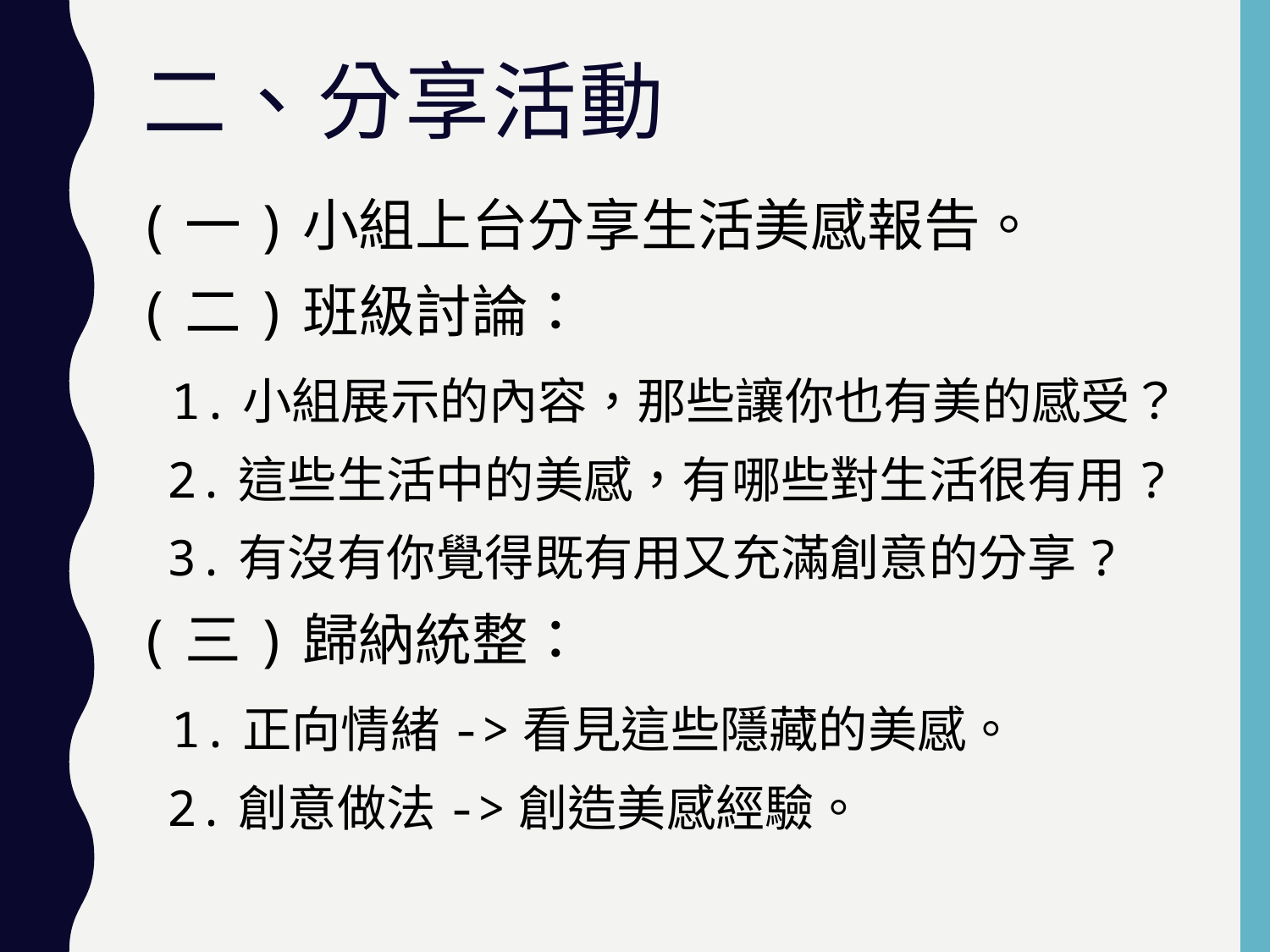

# 二、分享活動
(一)小組上台分享生活美感報告。
(二)班級討論：
 1.小組展示的內容，那些讓你也有美的感受？
 2.這些生活中的美感，有哪些對生活很有用?
 3.有沒有你覺得既有用又充滿創意的分享?
(三)歸納統整：
 1.正向情緒->看見這些隱藏的美感。
 2.創意做法->創造美感經驗。